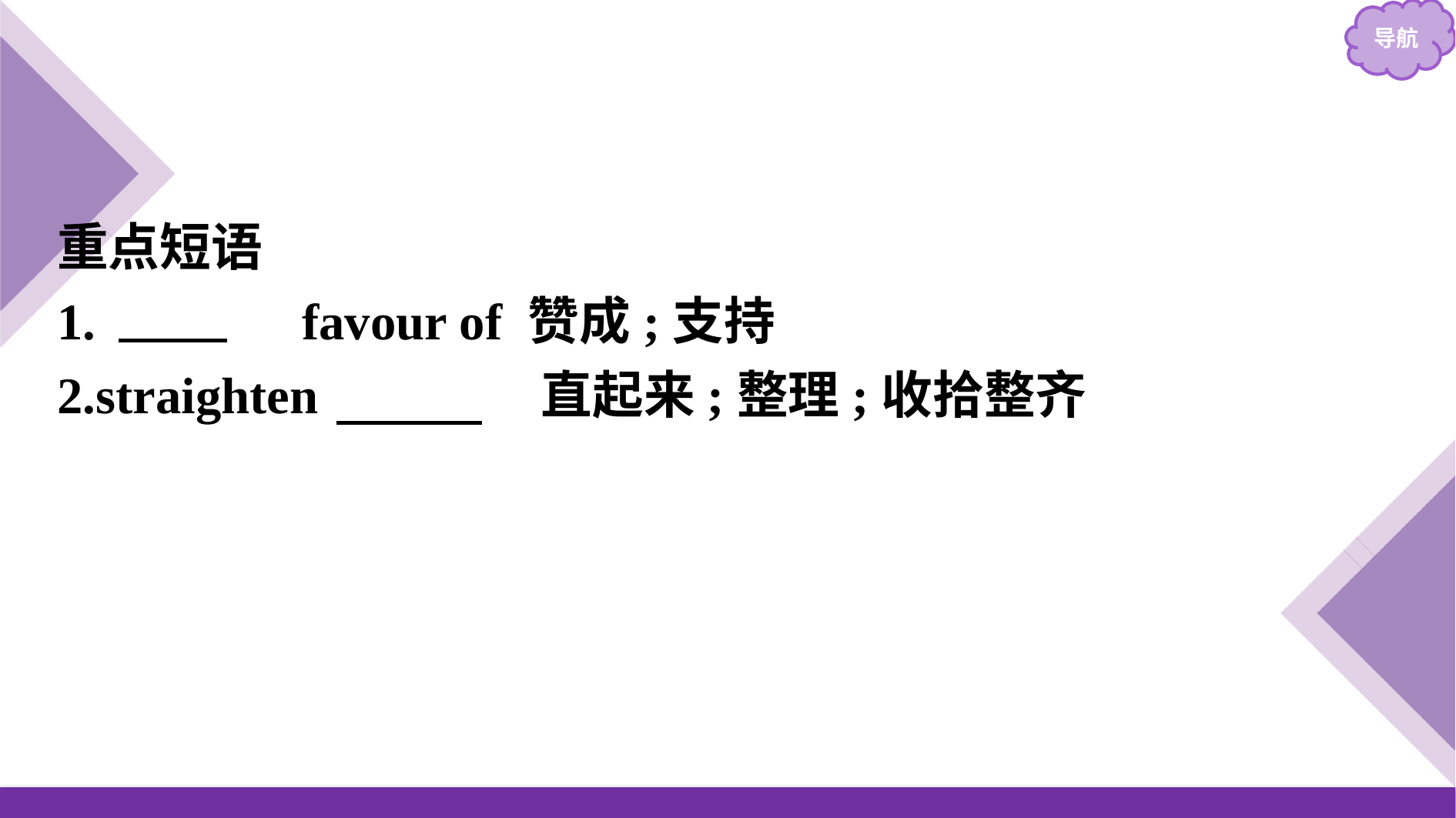

重点短语
1.　in　 favour of 赞成;支持
2.straighten 　up　 直起来;整理;收拾整齐